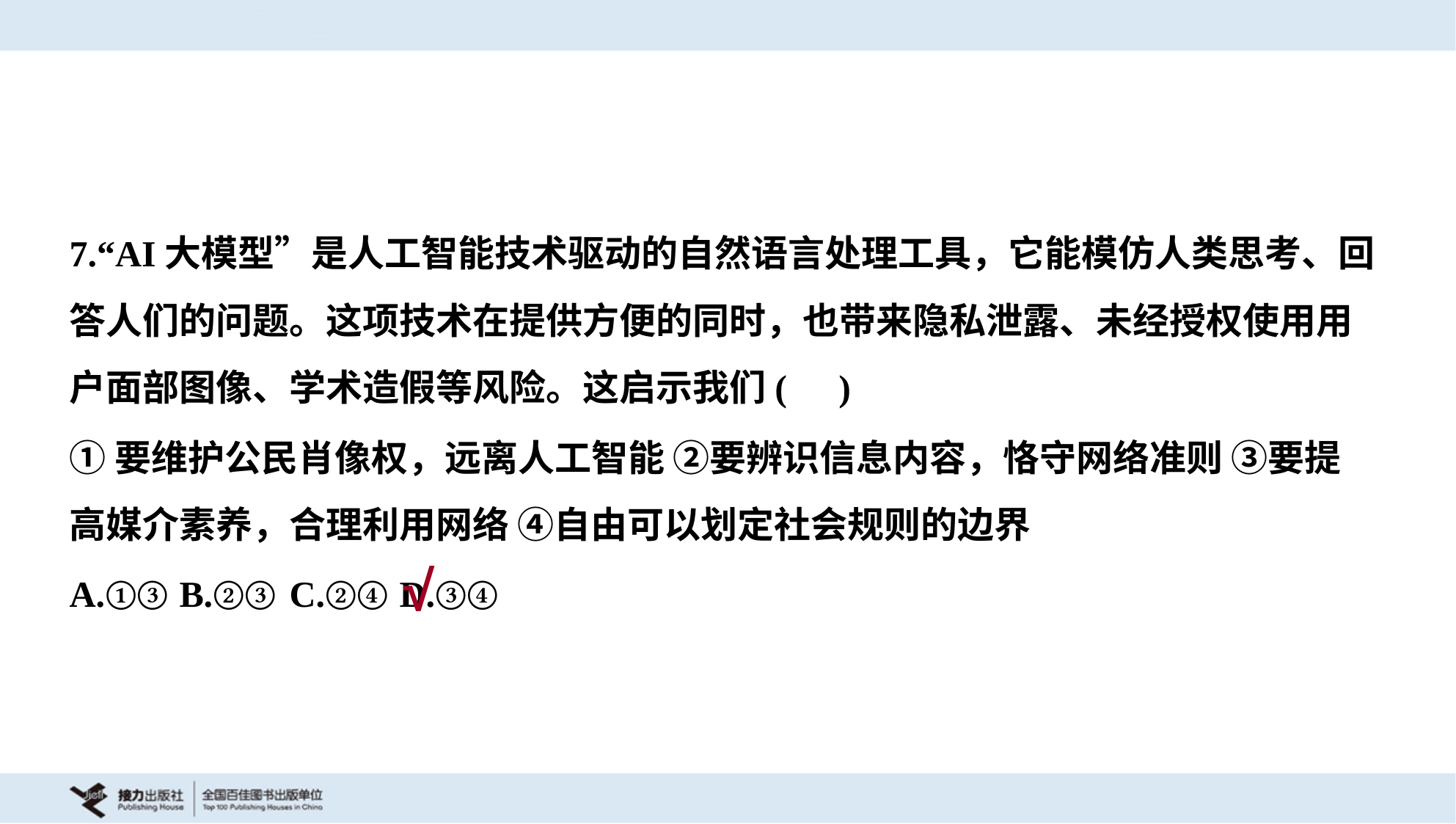

7.“AI大模型”是人工智能技术驱动的自然语言处理工具，它能模仿人类思考、回
答人们的问题。这项技术在提供方便的同时，也带来隐私泄露、未经授权使用用
户面部图像、学术造假等风险。这启示我们(     )
①要维护公民肖像权，远离人工智能 ②要辨识信息内容，恪守网络准则 ③要提
高媒介素养，合理利用网络 ④自由可以划定社会规则的边界
A.①③	B.②③	C.②④	D.③④
√